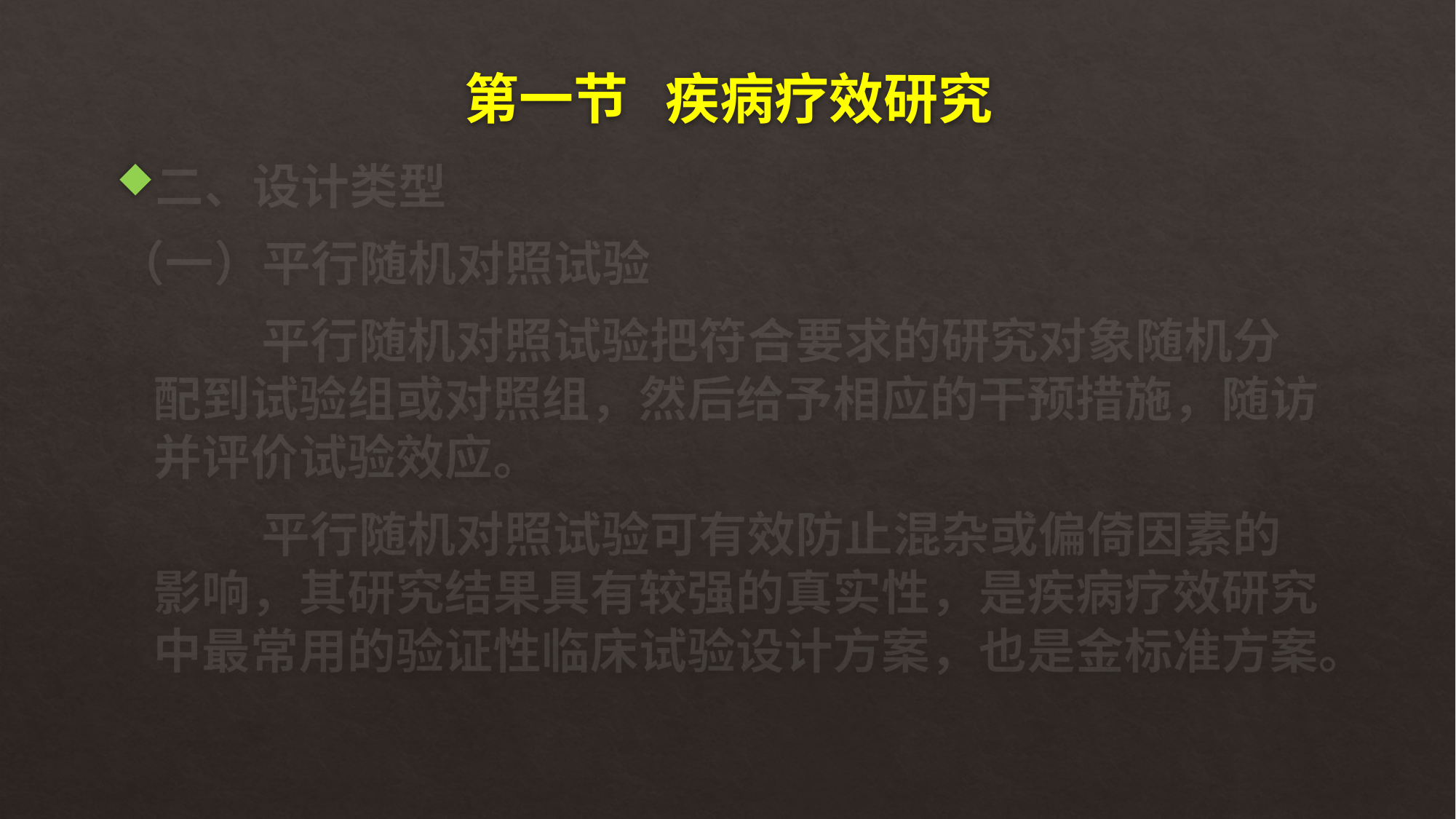

# 第一节   疾病疗效研究
二、设计类型
（一）平行随机对照试验
            平行随机对照试验把符合要求的研究对象随机分配到试验组或对照组，然后给予相应的干预措施，随访并评价试验效应。
            平行随机对照试验可有效防止混杂或偏倚因素的影响，其研究结果具有较强的真实性，是疾病疗效研究中最常用的验证性临床试验设计方案，也是金标准方案。